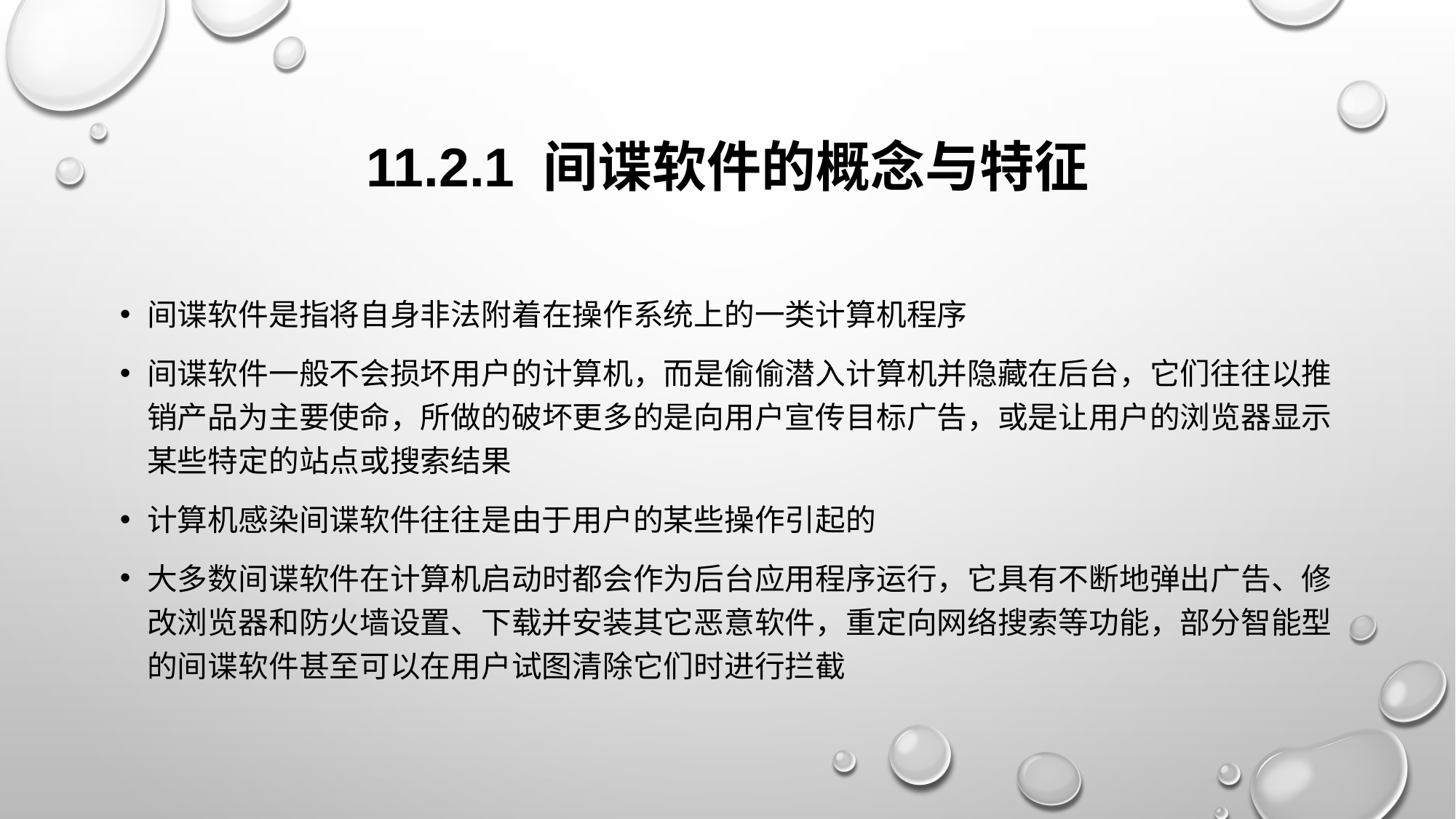

# 11.2.1 间谍软件的概念与特征
间谍软件是指将自身非法附着在操作系统上的一类计算机程序
间谍软件一般不会损坏用户的计算机，而是偷偷潜入计算机并隐藏在后台，它们往往以推销产品为主要使命，所做的破坏更多的是向用户宣传目标广告，或是让用户的浏览器显示某些特定的站点或搜索结果
计算机感染间谍软件往往是由于用户的某些操作引起的
大多数间谍软件在计算机启动时都会作为后台应用程序运行，它具有不断地弹出广告、修改浏览器和防火墙设置、下载并安装其它恶意软件，重定向网络搜索等功能，部分智能型的间谍软件甚至可以在用户试图清除它们时进行拦截